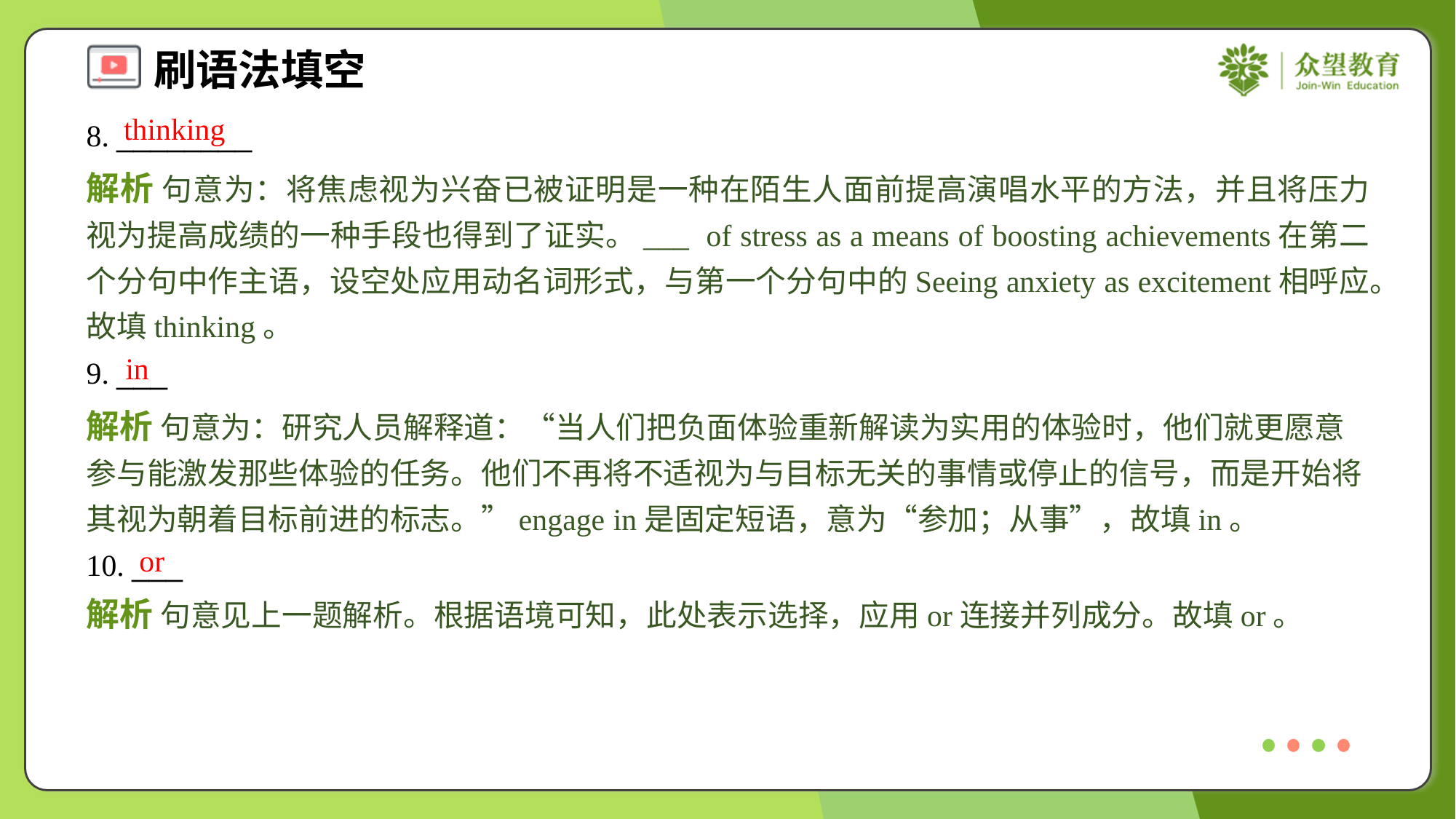

thinking
8. ________
解析 句意为：将焦虑视为兴奋已被证明是一种在陌生人面前提高演唱水平的方法，并且将压力视为提高成绩的一种手段也得到了证实。___  of stress as a means of boosting achievements在第二个分句中作主语，设空处应用动名词形式，与第一个分句中的Seeing anxiety as excitement相呼应。故填thinking。
in
9. ___
解析 句意为：研究人员解释道：“当人们把负面体验重新解读为实用的体验时，他们就更愿意参与能激发那些体验的任务。他们不再将不适视为与目标无关的事情或停止的信号，而是开始将其视为朝着目标前进的标志。”engage in是固定短语，意为“参加；从事”，故填in。
or
10. ___
解析 句意见上一题解析。根据语境可知，此处表示选择，应用or连接并列成分。故填or。